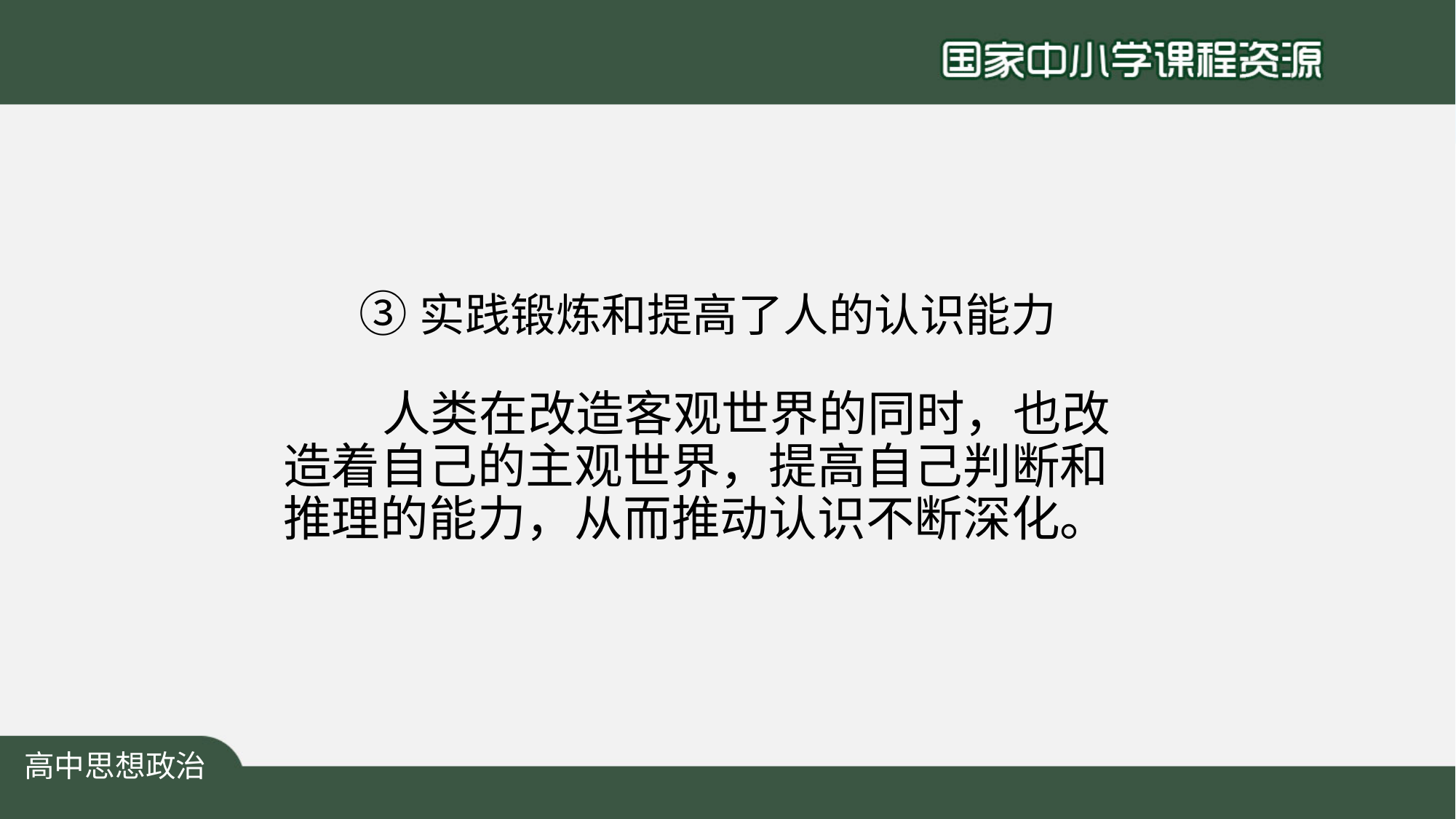

③实践锻炼和提高了人的认识能力

        人类在改造客观世界的同时，也改造着自己的主观世界，提高自己判断和推理的能力，从而推动认识不断深化。